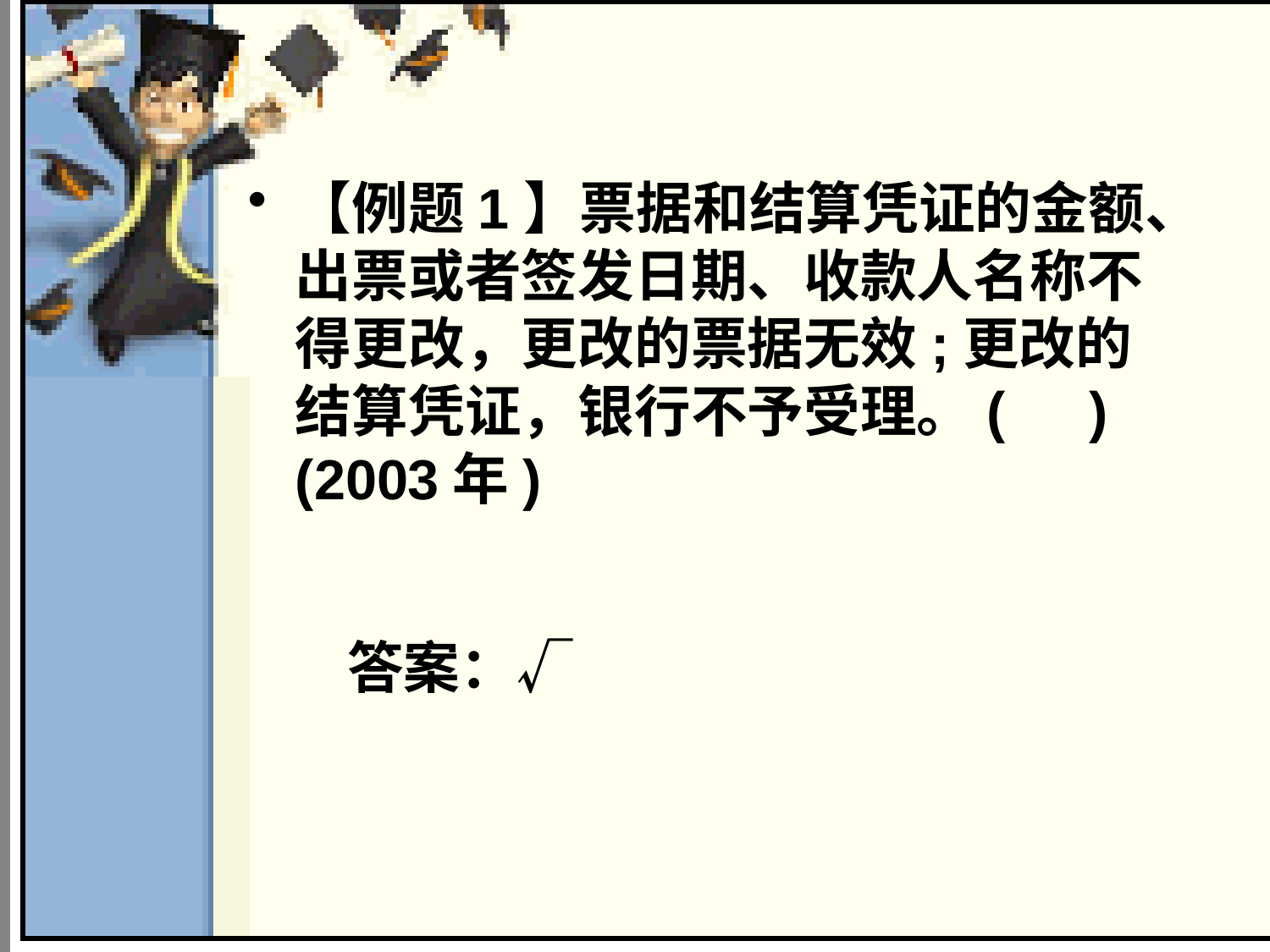

【例题1】票据和结算凭证的金额、出票或者签发日期、收款人名称不得更改，更改的票据无效;更改的结算凭证，银行不予受理。(　)(2003年)
答案：√